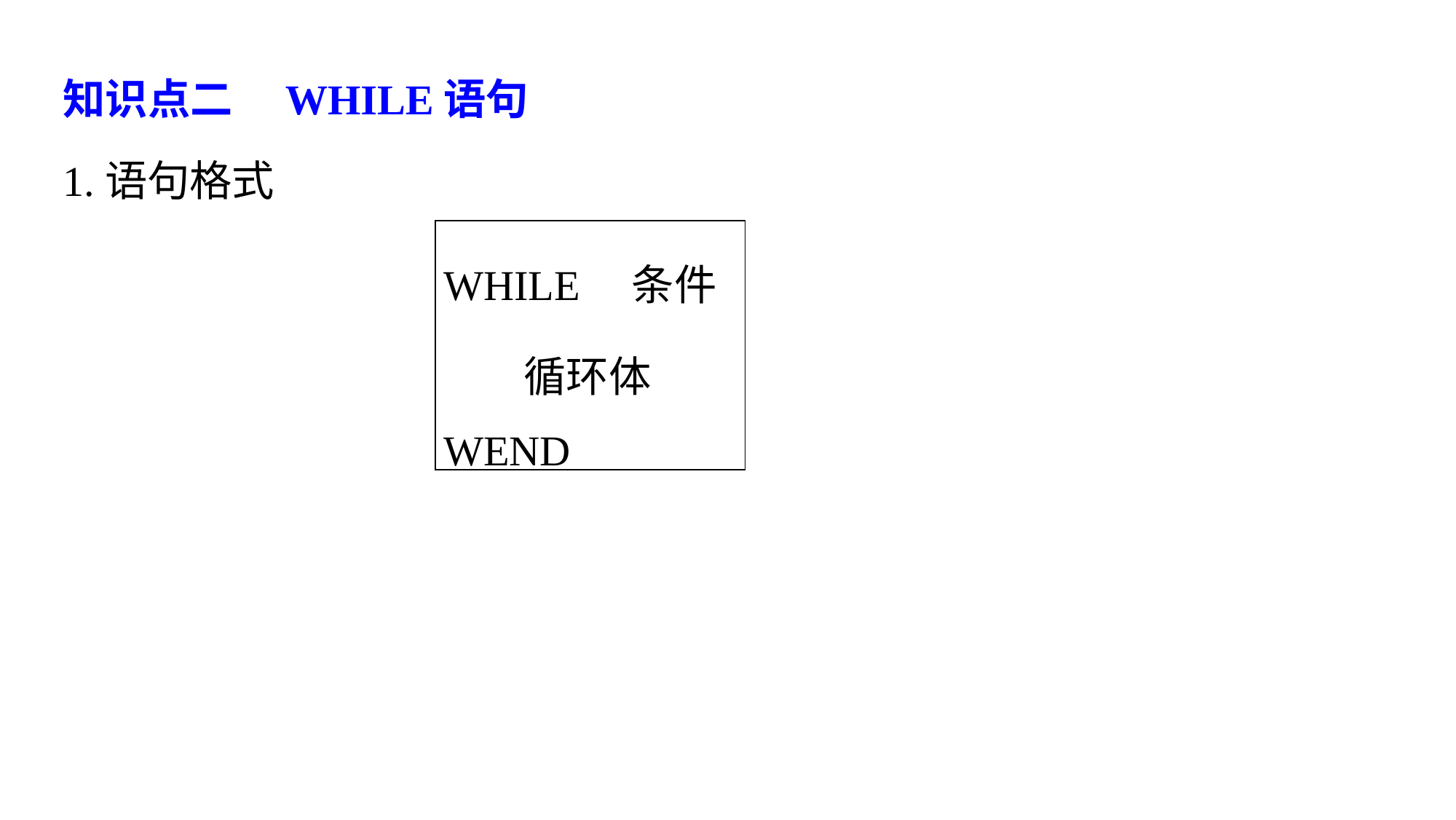

知识点二　WHILE语句
1.语句格式
| WHILE　条件 　 循环体 WEND |
| --- |